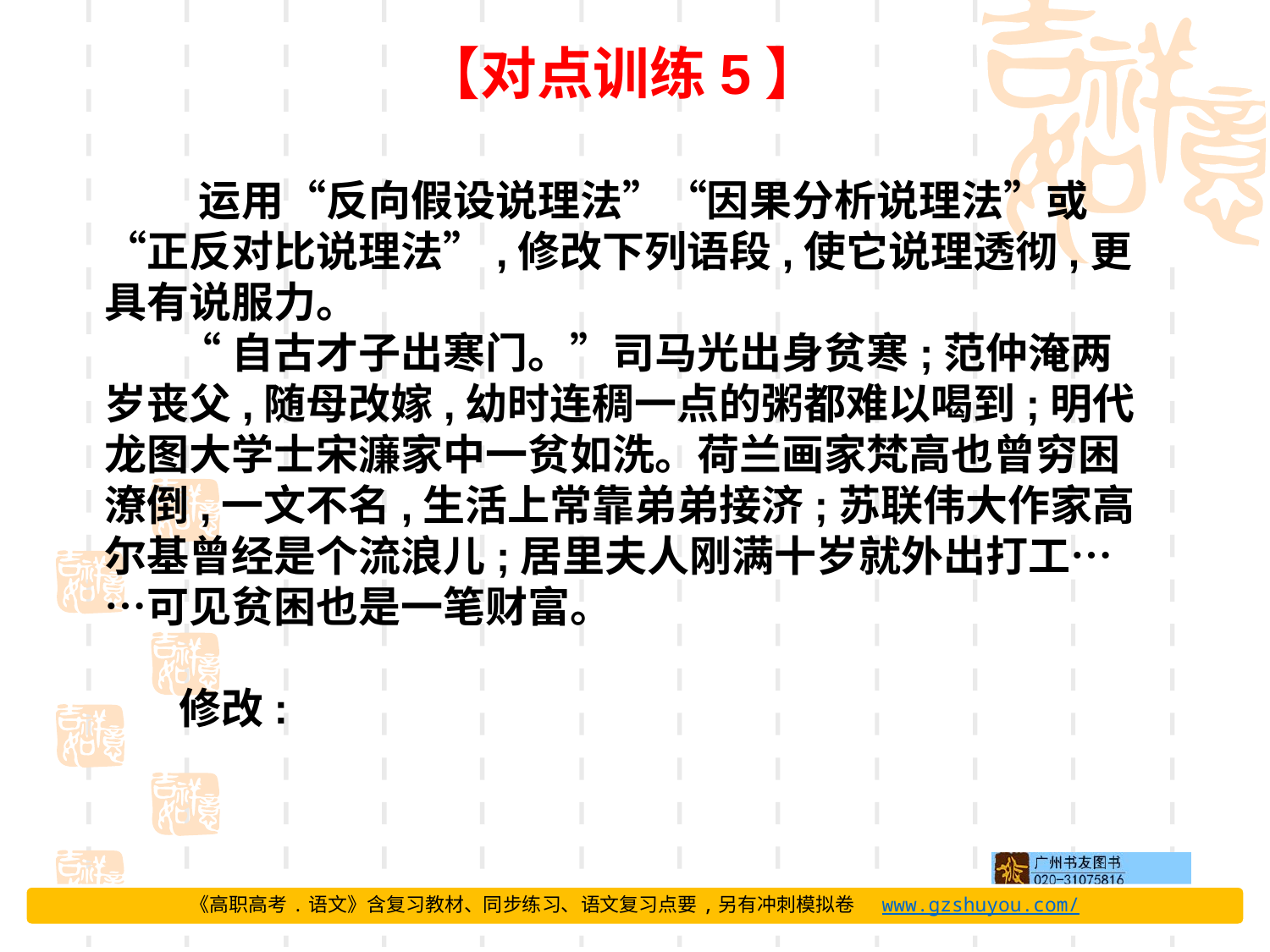

【对点训练5】

 运用“反向假设说理法”“因果分析说理法”或“正反对比说理法”,修改下列语段,使它说理透彻,更具有说服力。
“自古才子出寒门。”司马光出身贫寒;范仲淹两岁丧父,随母改嫁,幼时连稠一点的粥都难以喝到;明代龙图大学士宋濂家中一贫如洗。荷兰画家梵高也曾穷困潦倒,一文不名,生活上常靠弟弟接济;苏联伟大作家高尔基曾经是个流浪儿;居里夫人刚满十岁就外出打工……可见贫困也是一笔财富。

修改: